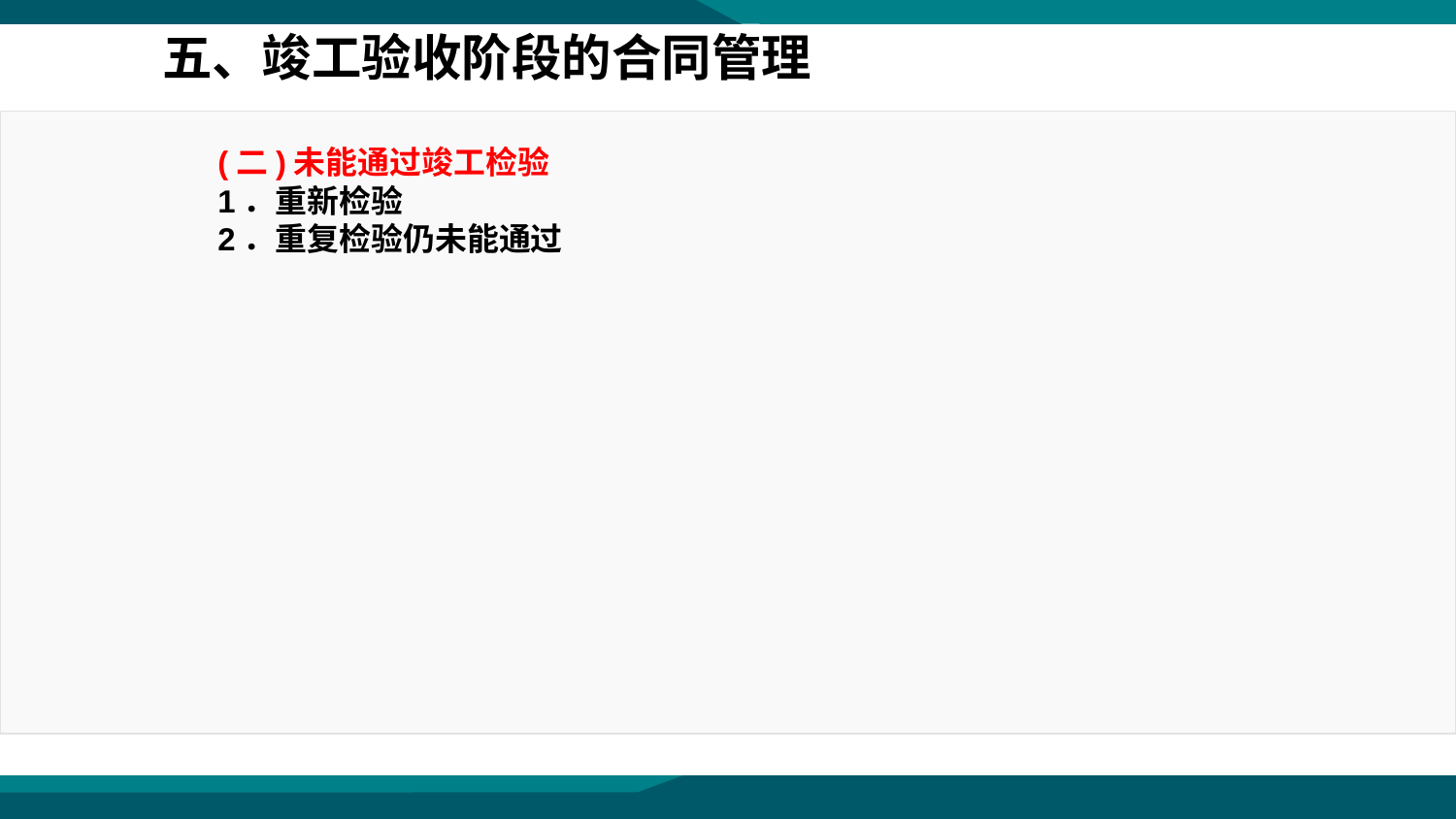

五、竣工验收阶段的合同管理
(二)未能通过竣工检验
1．重新检验
2．重复检验仍未能通过